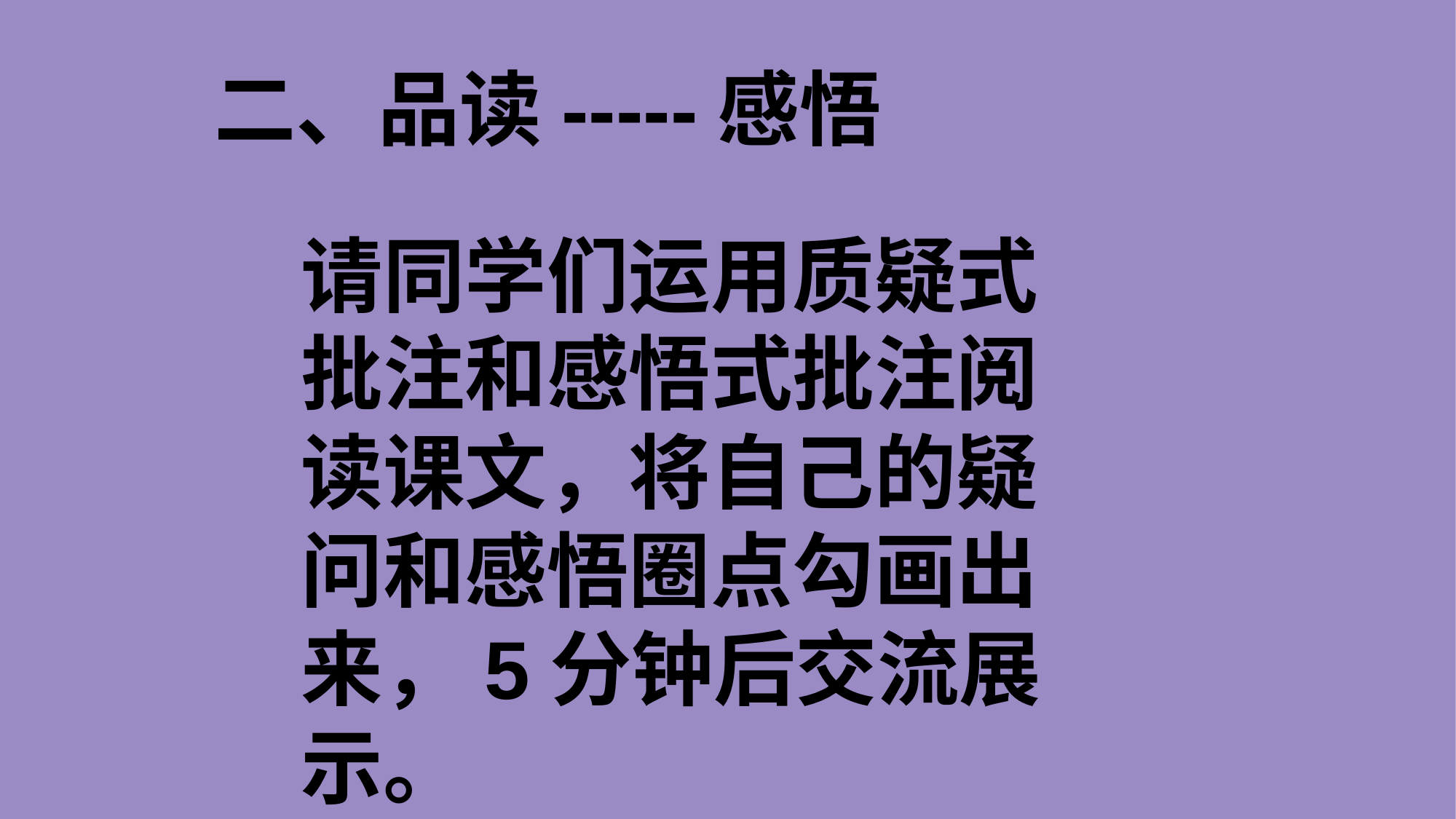

二、品读-----感悟
请同学们运用质疑式批注和感悟式批注阅读课文，将自己的疑问和感悟圈点勾画出来，5分钟后交流展示。